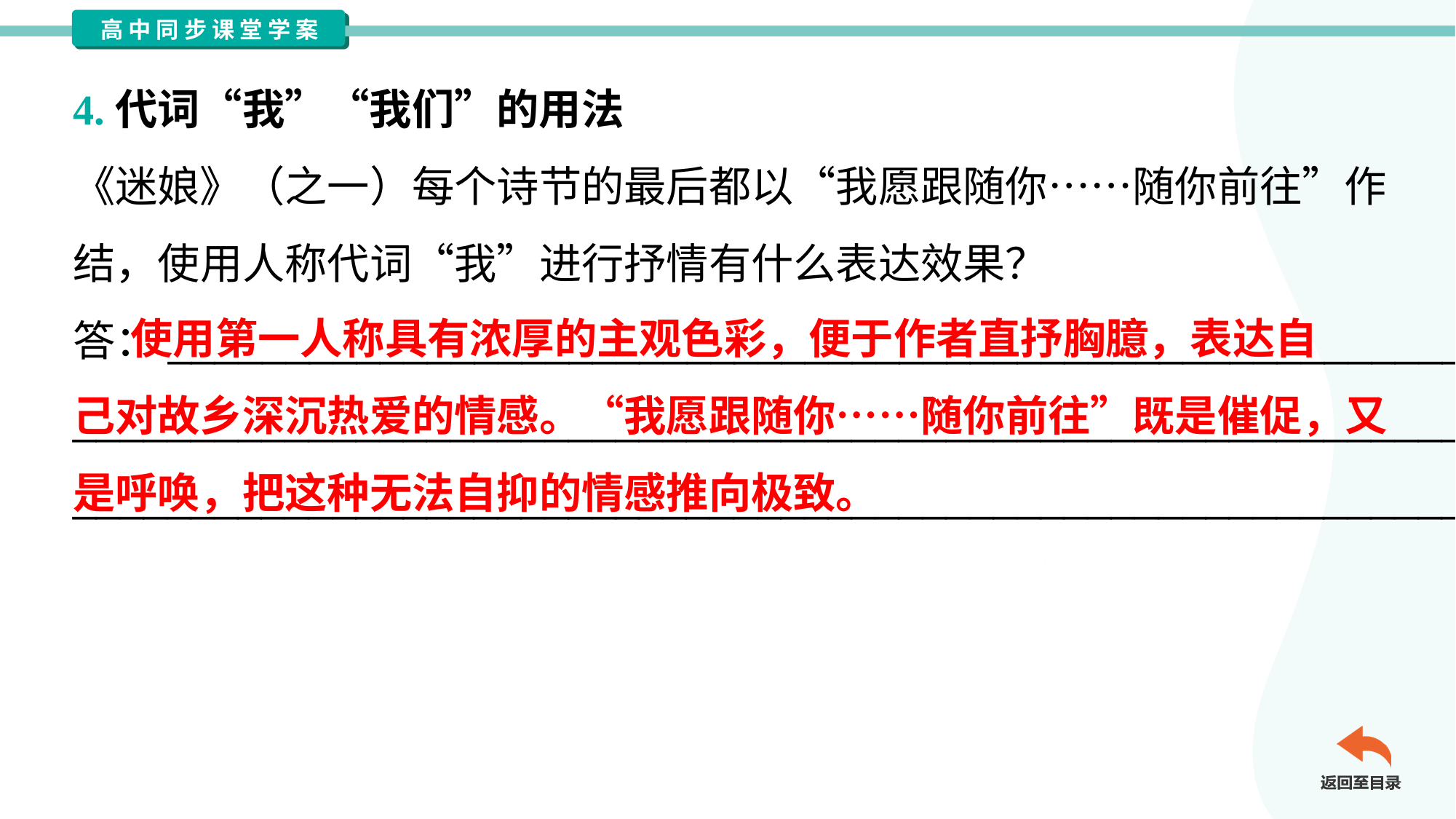

4.代词“我”“我们”的用法
《迷娘》（之一）每个诗节的最后都以“我愿跟随你……随你前往”作
结，使用人称代词“我”进行抒情有什么表达效果？
答：_________________________________________________________
_____________________________________________________________
_____________________________________________________________
     使用第一人称具有浓厚的主观色彩，便于作者直抒胸臆，表达自
己对故乡深沉热爱的情感。“我愿跟随你……随你前往”既是催促，又
是呼唤，把这种无法自抑的情感推向极致。